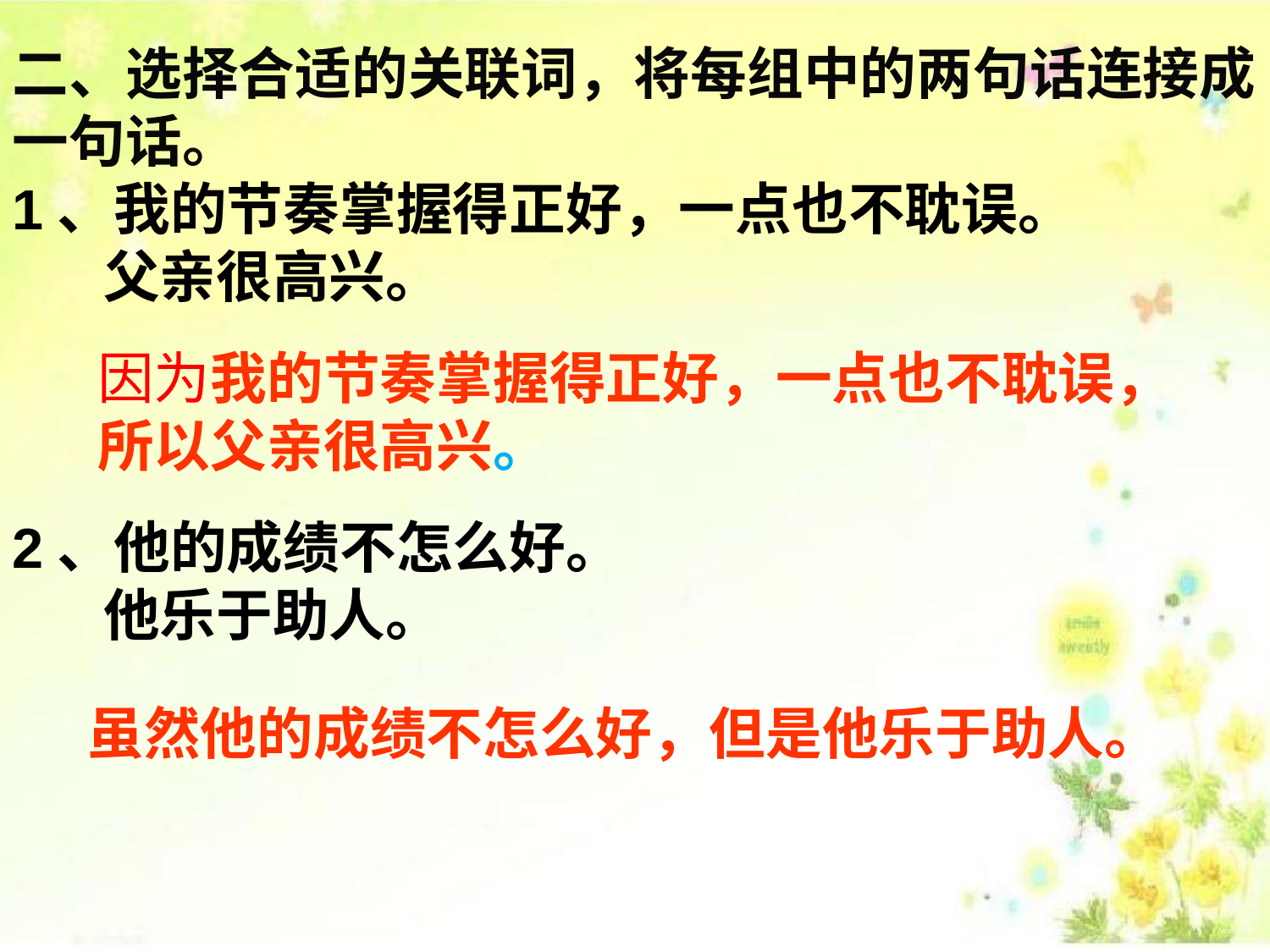

二、选择合适的关联词，将每组中的两句话连接成一句话。
1、我的节奏掌握得正好，一点也不耽误。
      父亲很高兴。

2、他的成绩不怎么好。
      他乐于助人。
因为我的节奏掌握得正好，一点也不耽误，
所以父亲很高兴。
虽然他的成绩不怎么好，但是他乐于助人。